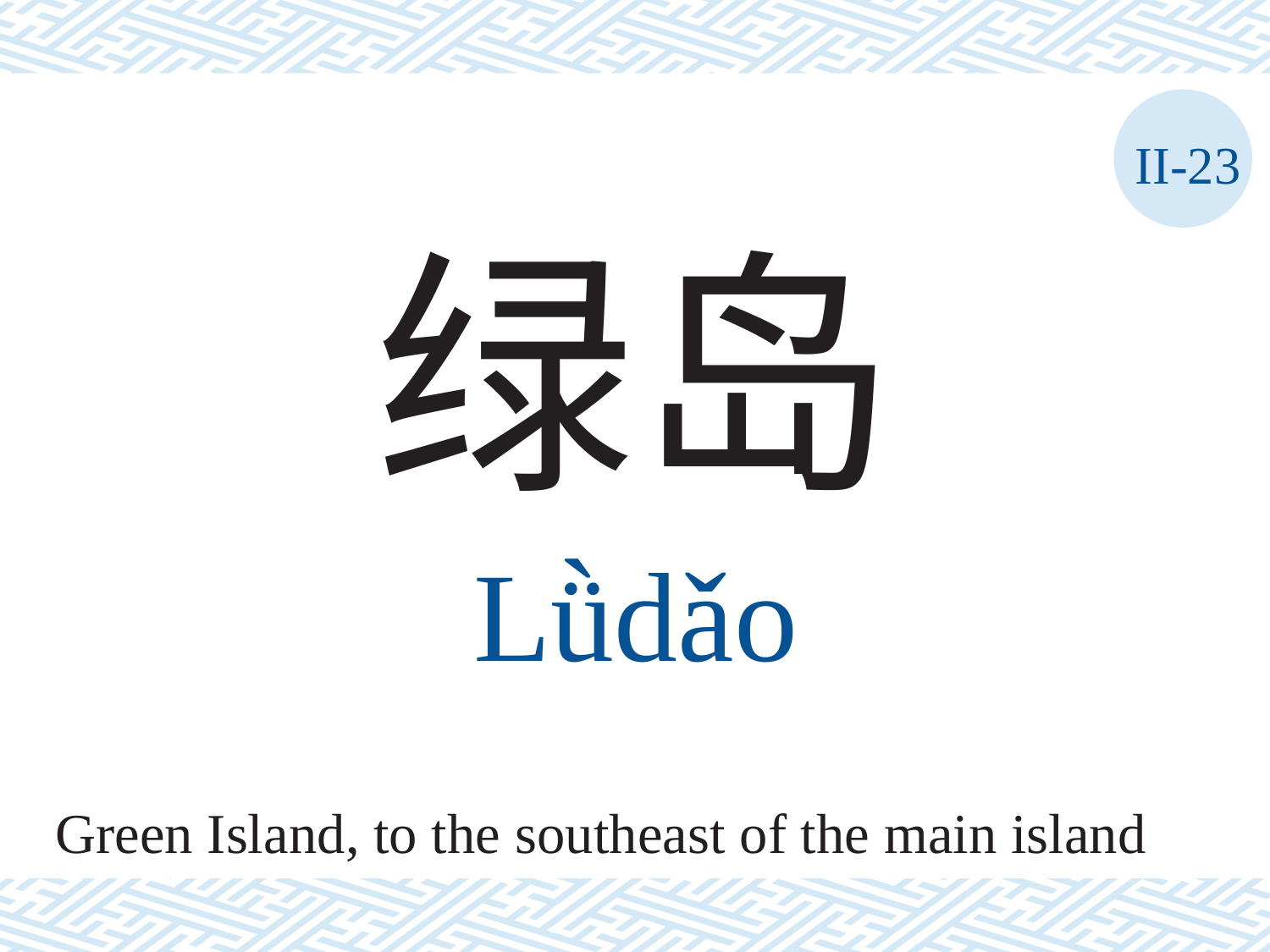

II-23
绿岛
Lǜdǎo
Green Island, to the southeast of the main island